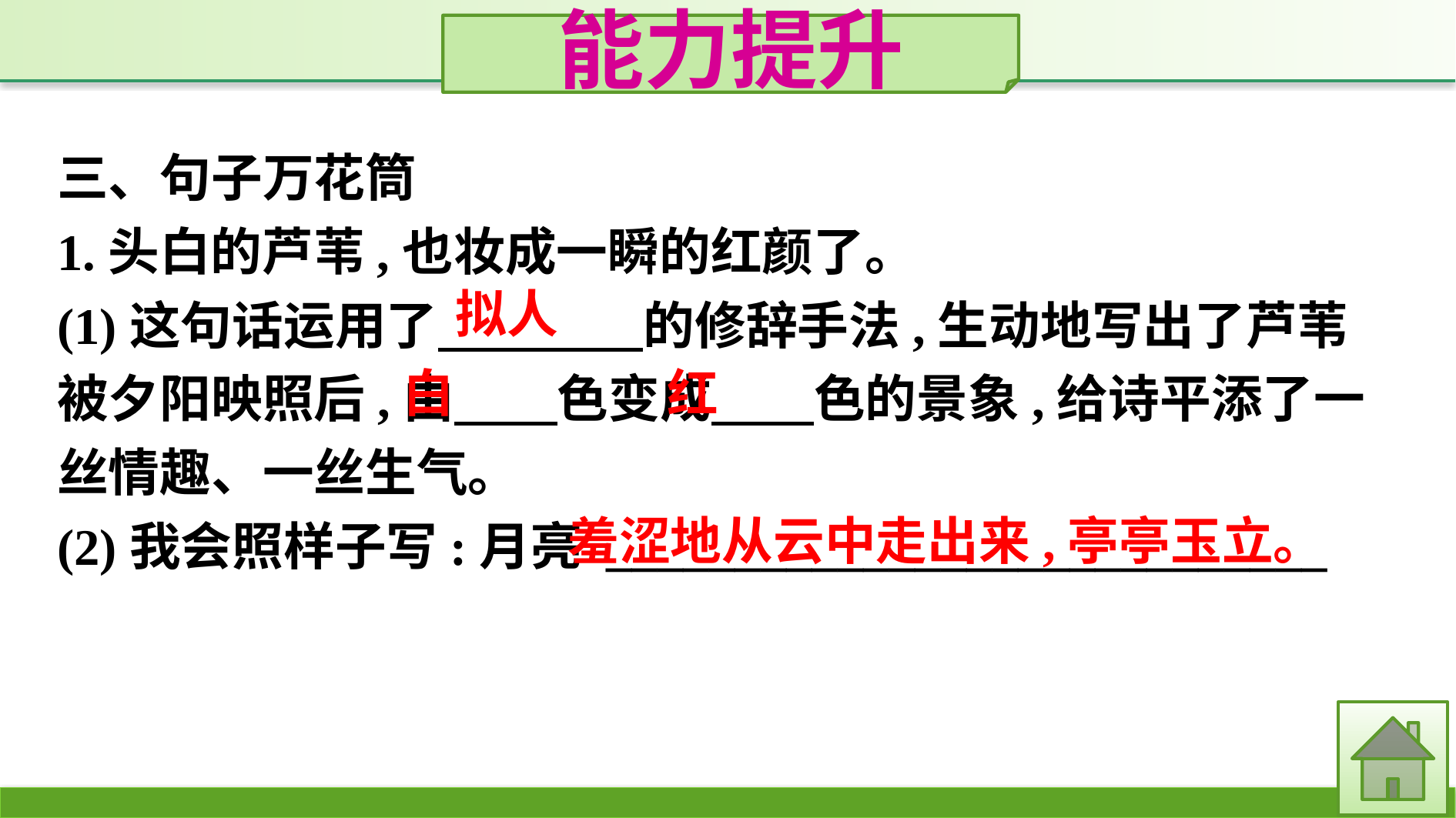

能力提升
三、句子万花筒
1.头白的芦苇,也妆成一瞬的红颜了。
(1)这句话运用了　　　　的修辞手法,生动地写出了芦苇被夕阳映照后,由　　色变成　　色的景象,给诗平添了一丝情趣、一丝生气。
(2)我会照样子写:月亮 ____________________________
拟人
白
红
羞涩地从云中走出来,亭亭玉立。